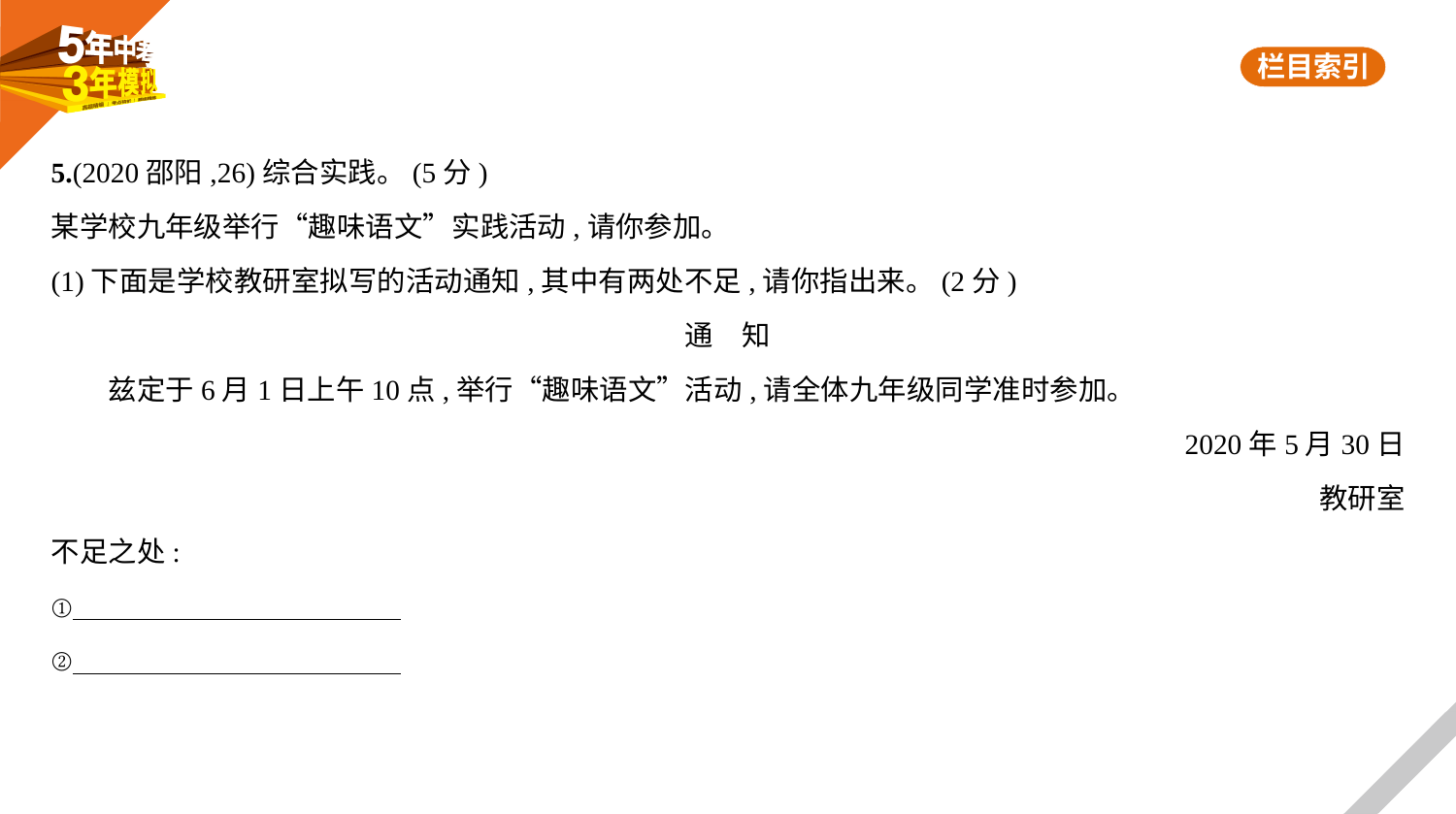

5.(2020邵阳,26)综合实践。(5分)
某学校九年级举行“趣味语文”实践活动,请你参加。
(1)下面是学校教研室拟写的活动通知,其中有两处不足,请你指出来。(2分)
通　知
        兹定于6月1日上午10点,举行“趣味语文”活动,请全体九年级同学准时参加。
2020年5月30日
教研室
不足之处:
①
②